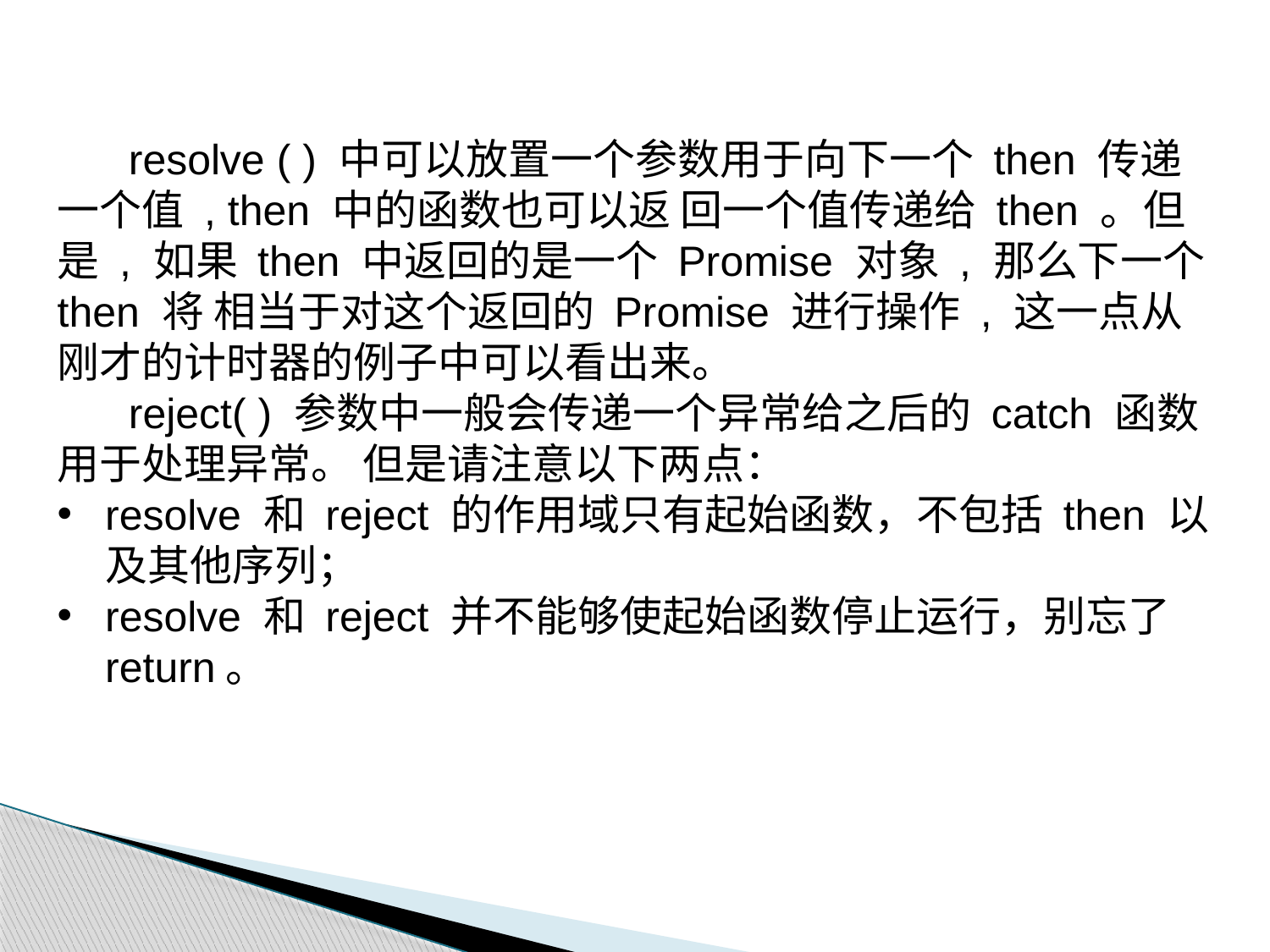

resolve ( ) 中可以放置一个参数用于向下一个 then 传递一个值 , then 中的函数也可以返 回一个值传递给 then 。但是 , 如果 then 中返回的是一个 Promise 对象 , 那么下一个 then 将 相当于对这个返回的 Promise 进行操作 , 这一点从刚才的计时器的例子中可以看出来。
      reject( ) 参数中一般会传递一个异常给之后的 catch 函数用于处理异常。 但是请注意以下两点：
resolve 和 reject 的作用域只有起始函数，不包括 then 以及其他序列；
resolve 和 reject 并不能够使起始函数停止运行，别忘了 return。